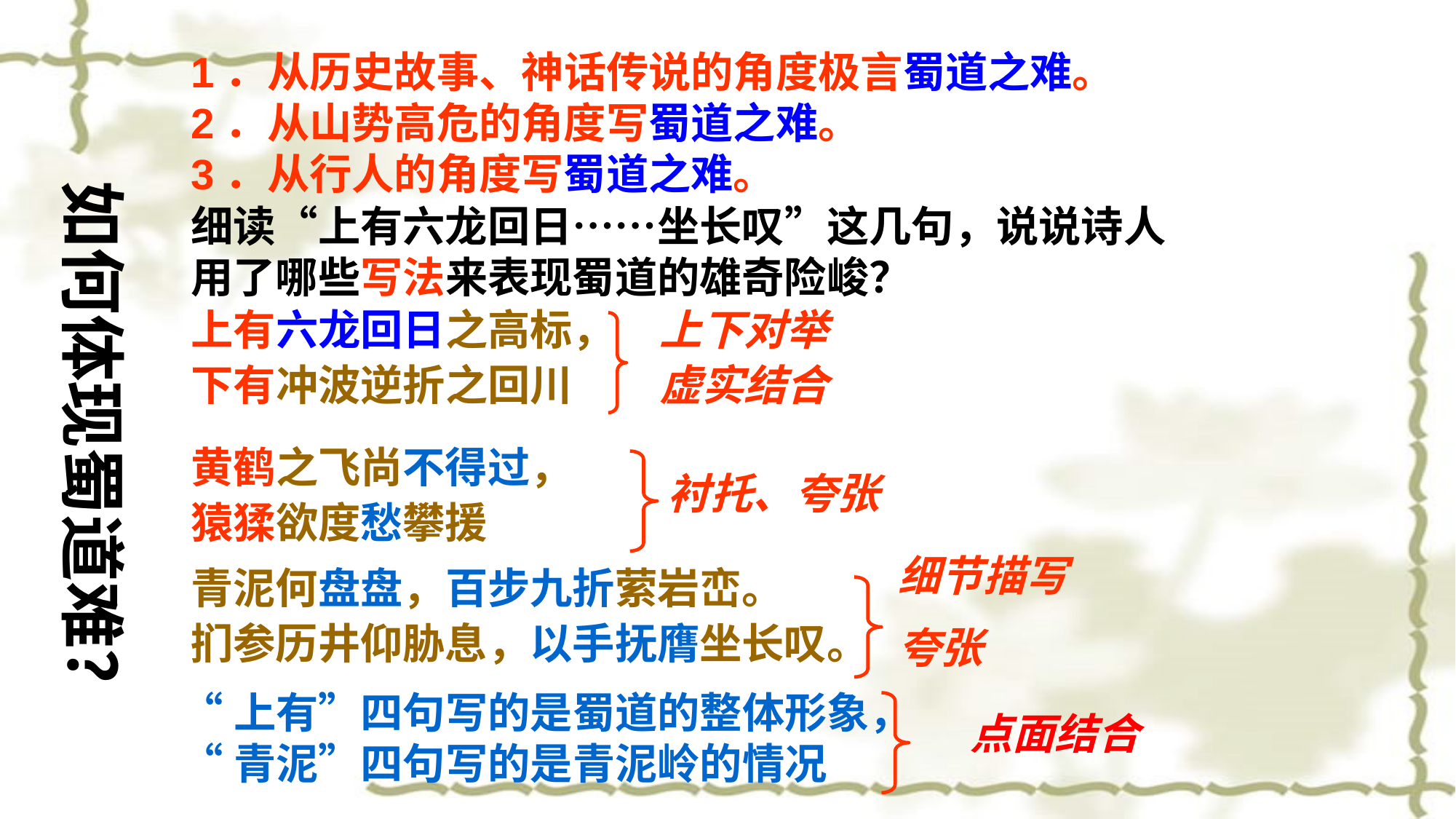

1．从历史故事、神话传说的角度极言蜀道之难。
2．从山势高危的角度写蜀道之难。
3．从行人的角度写蜀道之难。
如何体现蜀道难？
细读“上有六龙回日……坐长叹”这几句，说说诗人用了哪些写法来表现蜀道的雄奇险峻？
上有六龙回日之高标，
下有冲波逆折之回川
上下对举
虚实结合

黄鹤之飞尚不得过，
猿猱欲度愁攀援

衬托、夸张
细节描写
夸张
青泥何盘盘，百步九折萦岩峦。
扪参历井仰胁息，以手抚膺坐长叹。

“上有”四句写的是蜀道的整体形象，
“青泥”四句写的是青泥岭的情况

点面结合